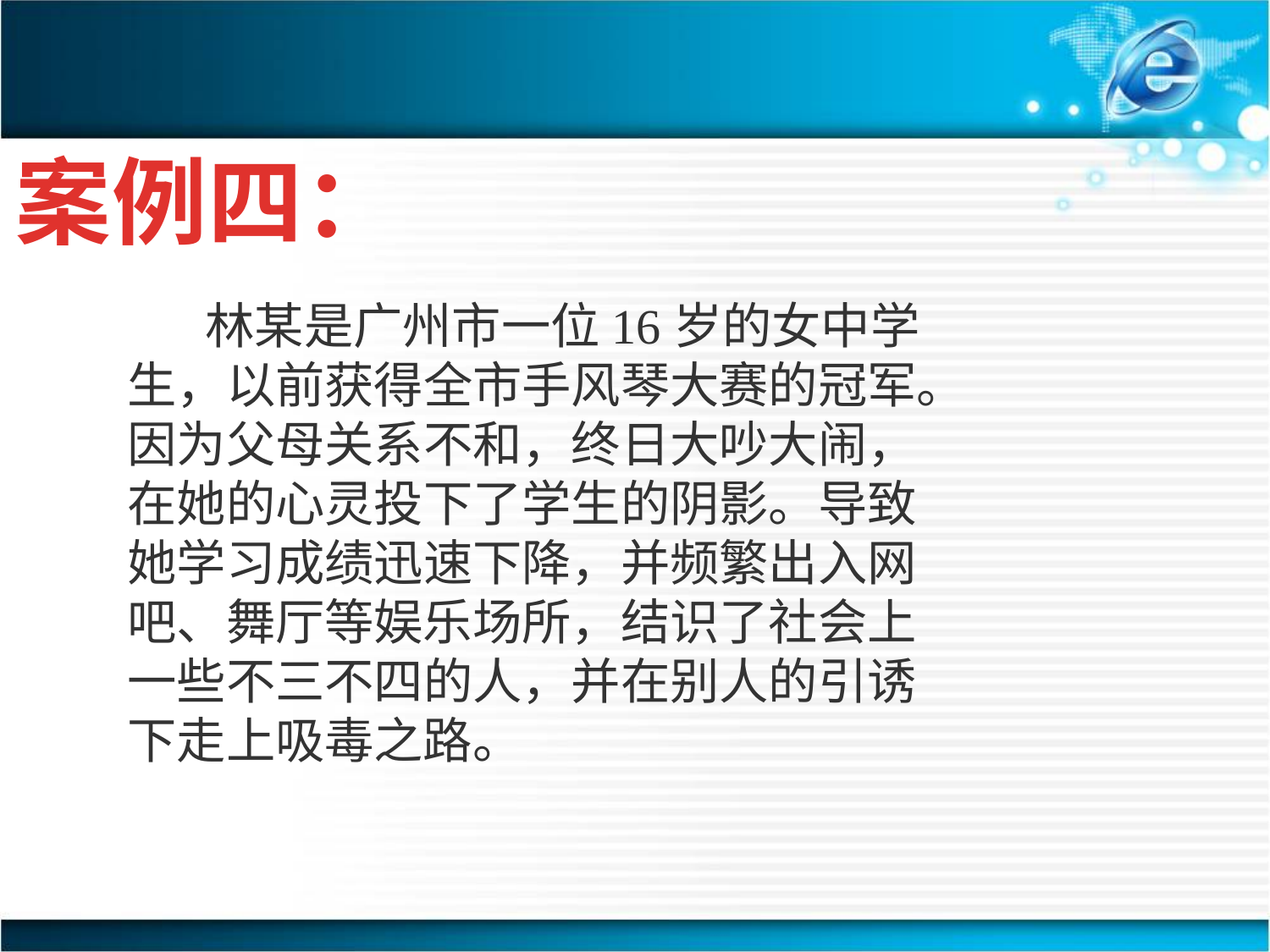

案例四：
      林某是广州市一位16岁的女中学生，以前获得全市手风琴大赛的冠军。因为父母关系不和，终日大吵大闹，在她的心灵投下了学生的阴影。导致她学习成绩迅速下降，并频繁出入网吧、舞厅等娱乐场所，结识了社会上一些不三不四的人，并在别人的引诱下走上吸毒之路。